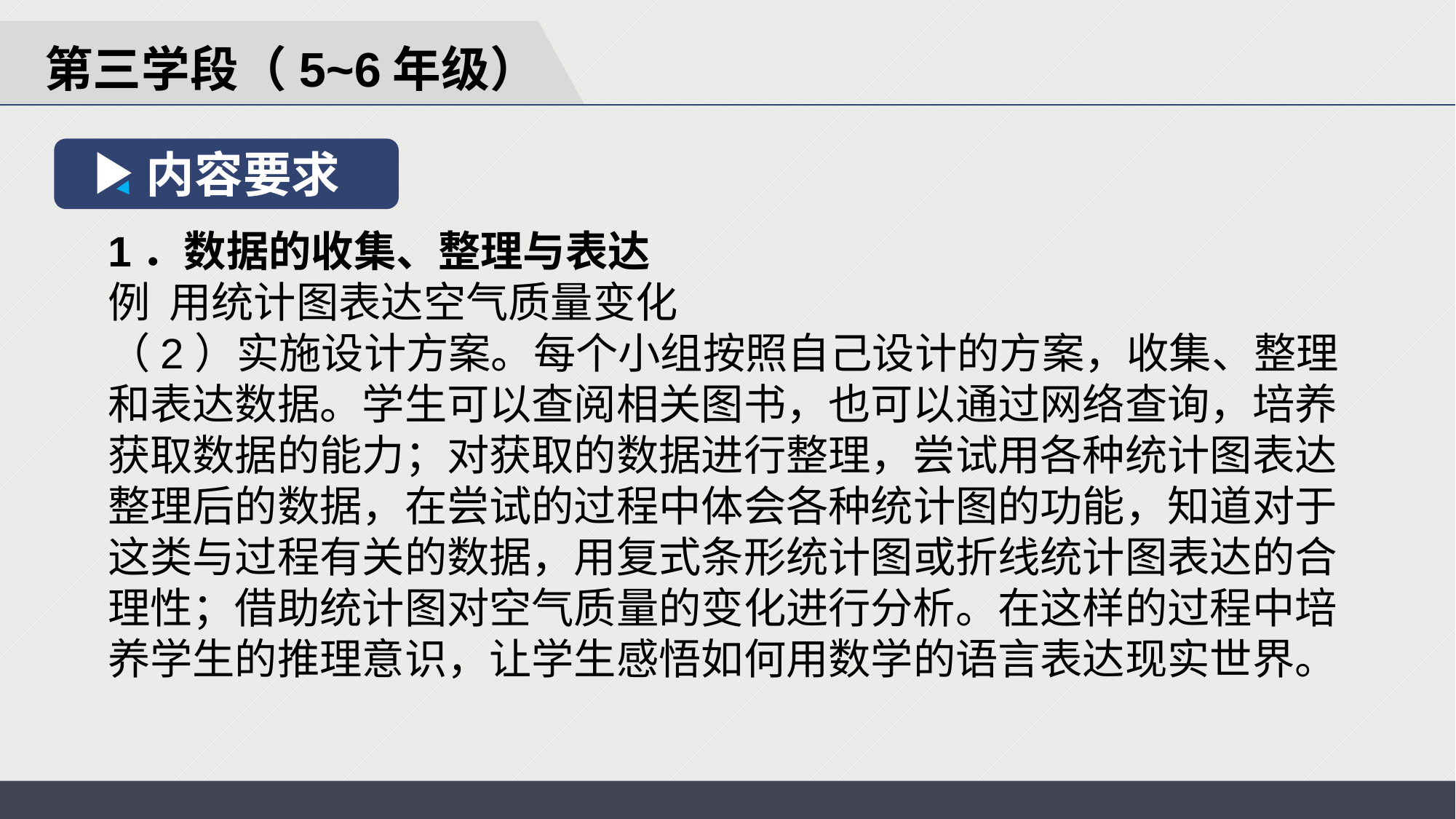

第三学段（5~6年级）
内容要求

1．数据的收集、整理与表达
例  用统计图表达空气质量变化
（2）实施设计方案。每个小组按照自己设计的方案，收集、整理和表达数据。学生可以查阅相关图书，也可以通过网络查询，培养获取数据的能力；对获取的数据进行整理，尝试用各种统计图表达整理后的数据，在尝试的过程中体会各种统计图的功能，知道对于这类与过程有关的数据，用复式条形统计图或折线统计图表达的合理性；借助统计图对空气质量的变化进行分析。在这样的过程中培养学生的推理意识，让学生感悟如何用数学的语言表达现实世界。